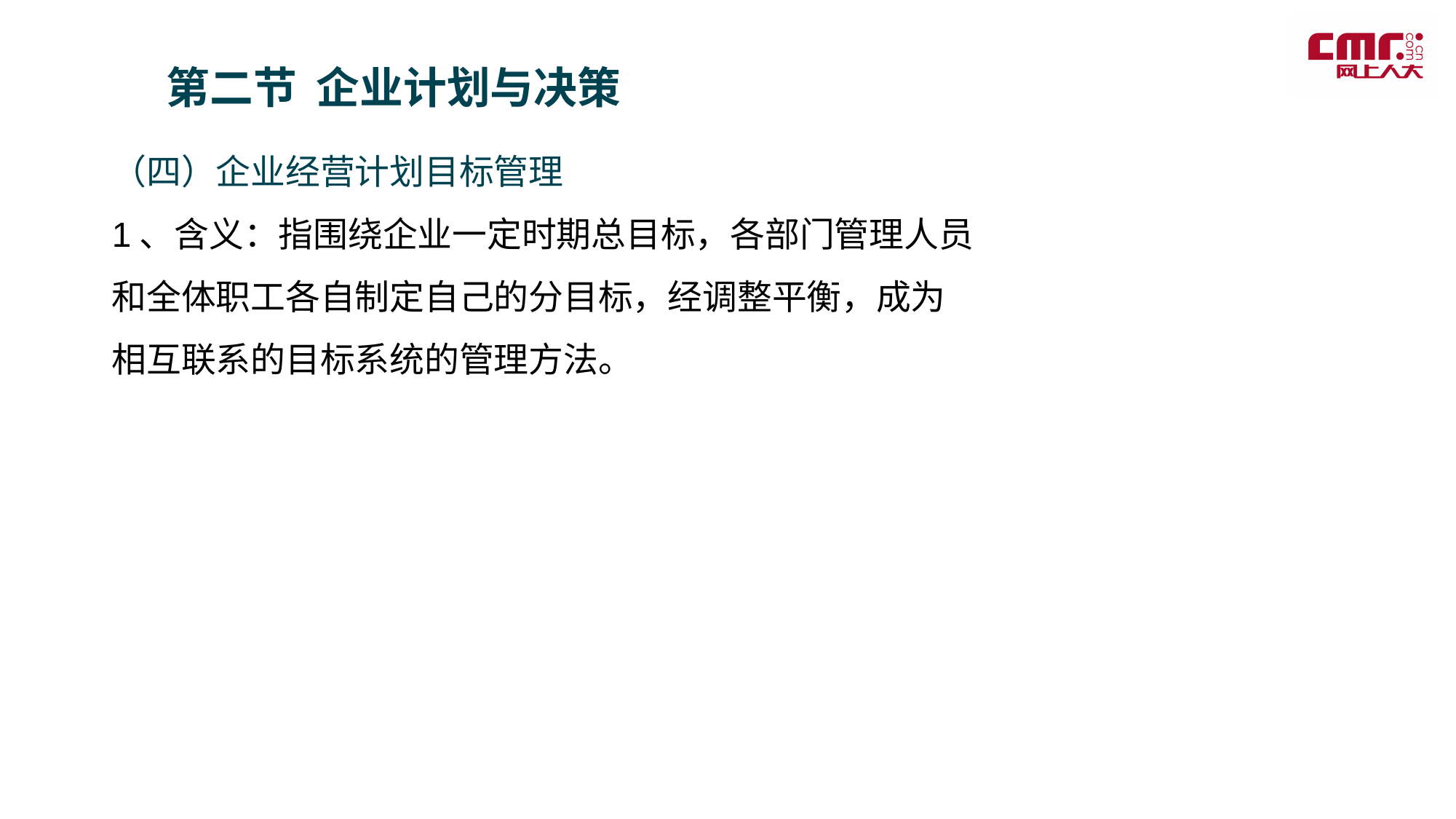

第二节  企业计划与决策
（四）企业经营计划目标管理
1、含义：指围绕企业一定时期总目标，各部门管理人员和全体职工各自制定自己的分目标，经调整平衡，成为相互联系的目标系统的管理方法。